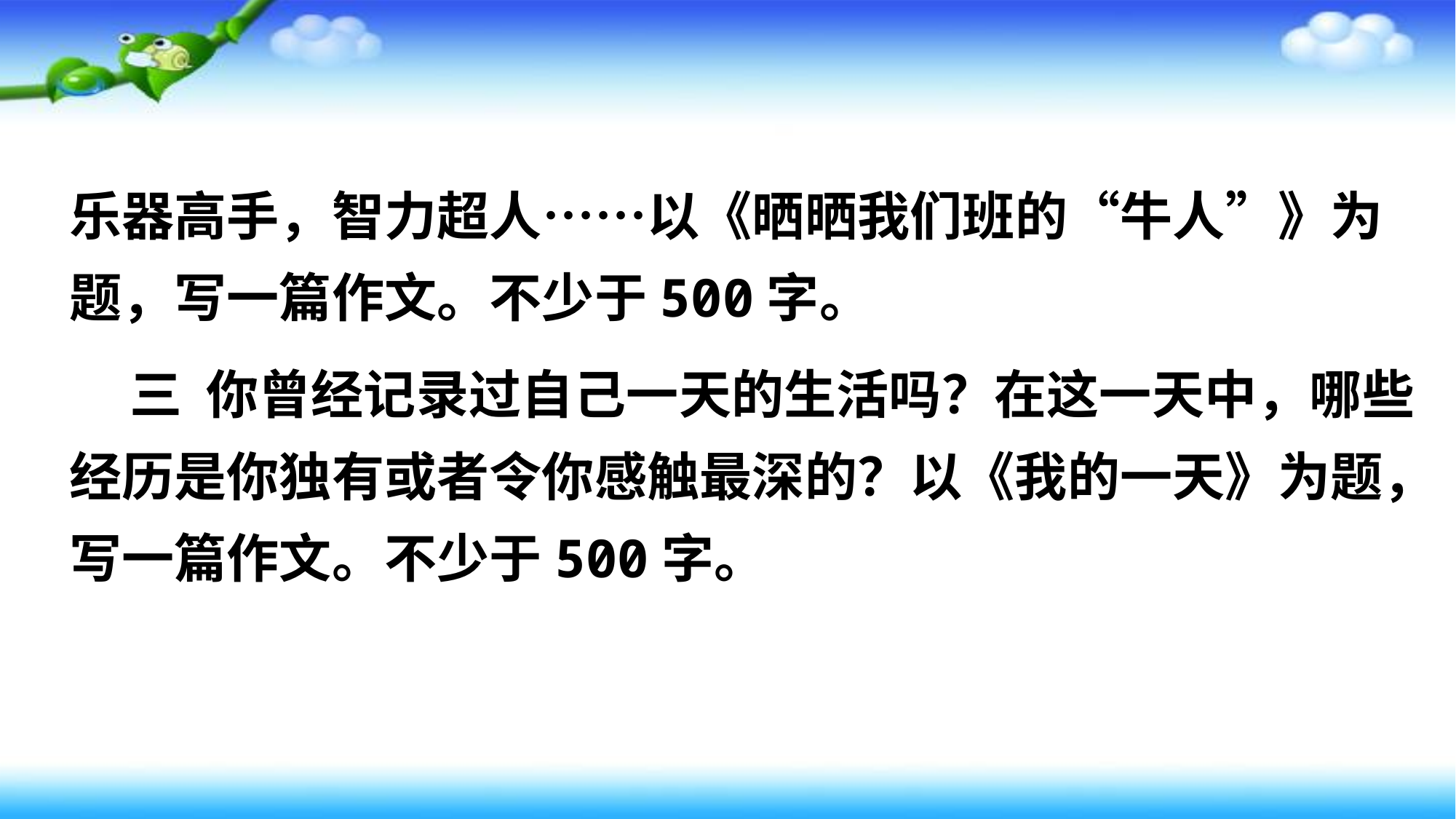

乐器高手，智力超人……以《晒晒我们班的“牛人”》为题，写一篇作文。不少于500字。
    三  你曾经记录过自己一天的生活吗？在这一天中，哪些经历是你独有或者令你感触最深的？以《我的一天》为题，写一篇作文。不少于500字。